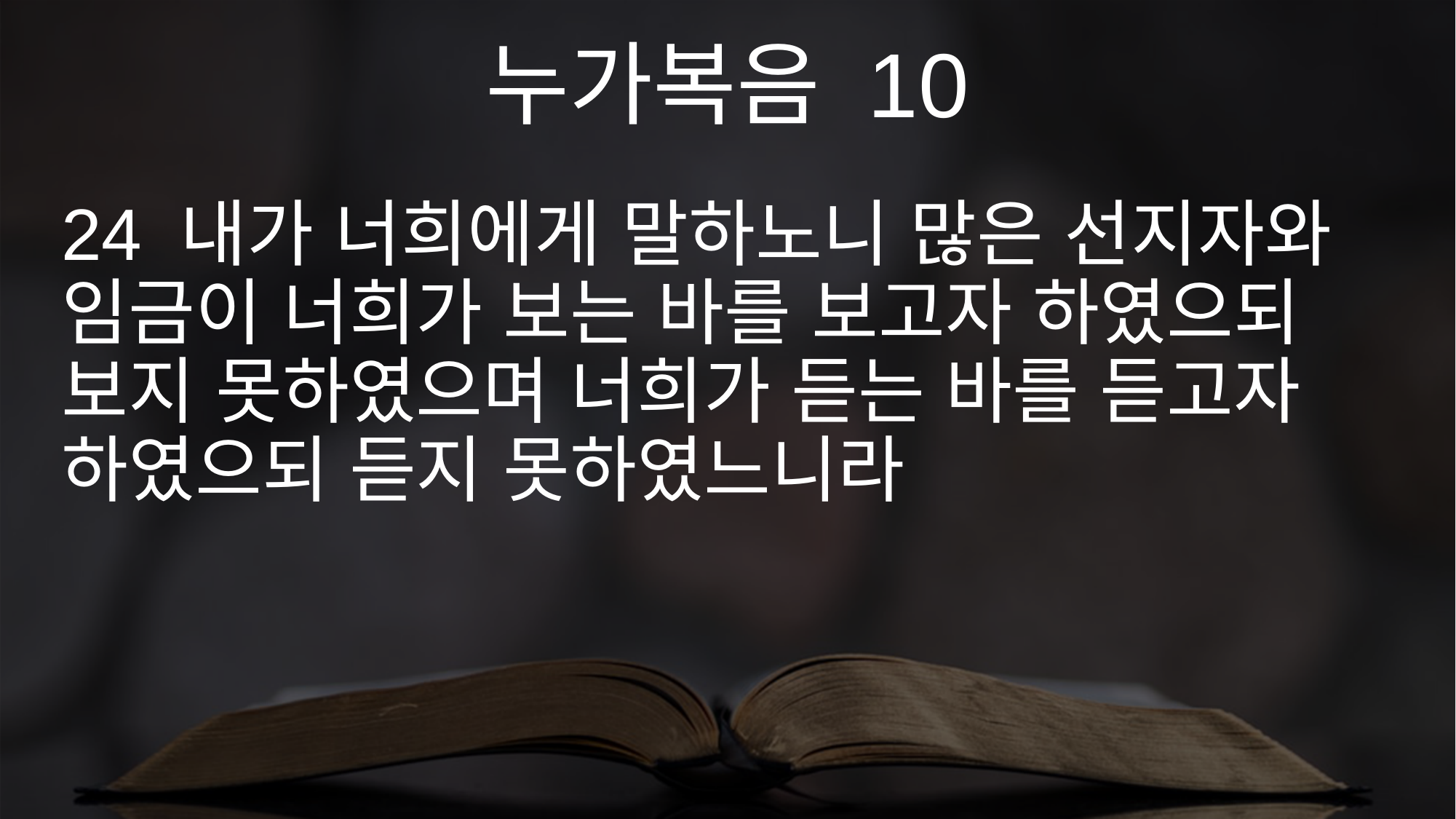

누가복음 10
24 내가 너희에게 말하노니 많은 선지자와 임금이 너희가 보는 바를 보고자 하였으되 보지 못하였으며 너희가 듣는 바를 듣고자 하였으되 듣지 못하였느니라